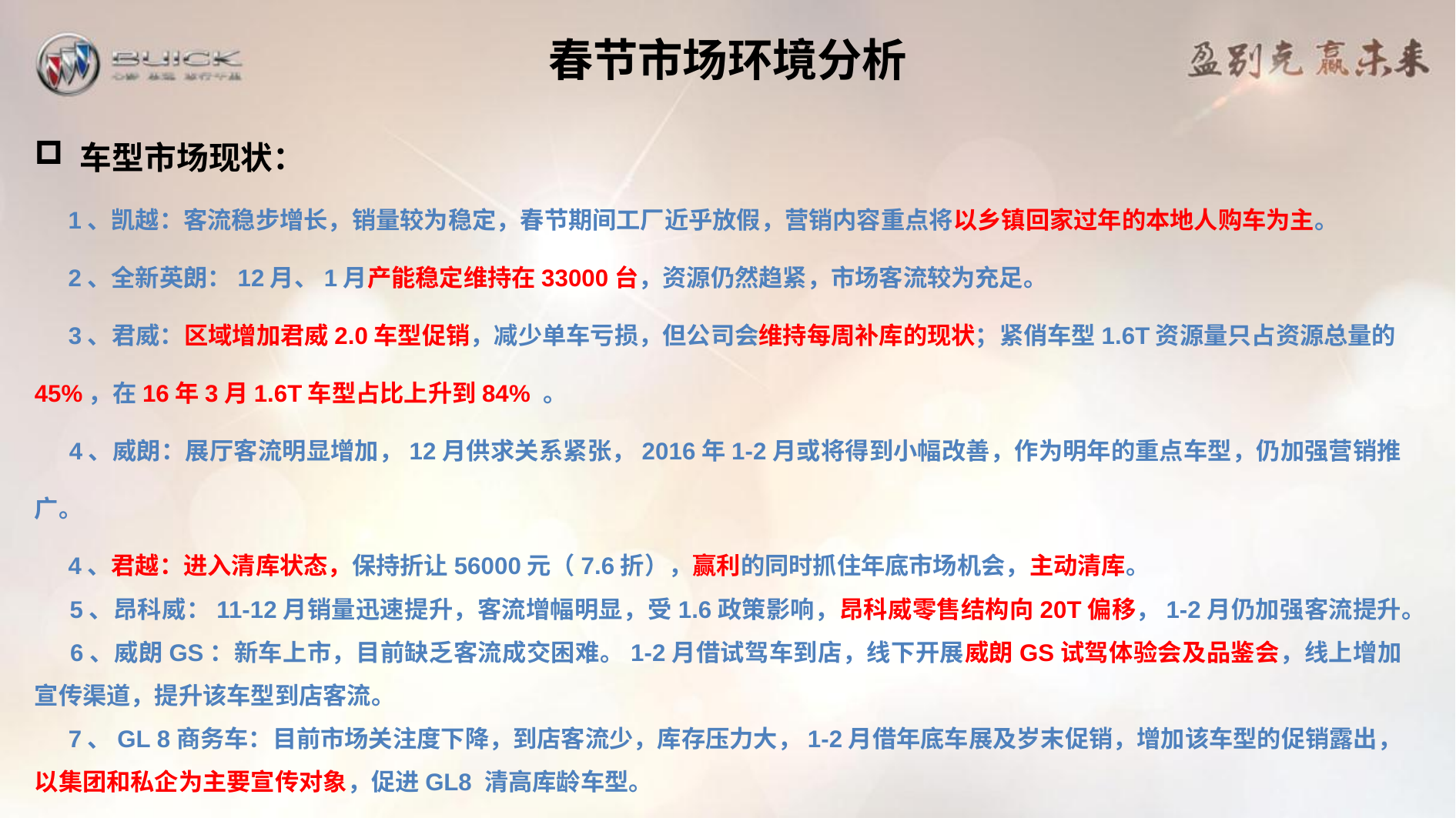

# 春节市场环境分析
车型市场现状：
     1、凯越：客流稳步增长，销量较为稳定，春节期间工厂近乎放假，营销内容重点将以乡镇回家过年的本地人购车为主。
     2、全新英朗：12月、1月产能稳定维持在33000台，资源仍然趋紧，市场客流较为充足。
     3、君威：区域增加君威2.0车型促销，减少单车亏损，但公司会维持每周补库的现状；紧俏车型1.6T资源量只占资源总量的45%，在16年3月1.6T车型占比上升到84% 。
     4、威朗：展厅客流明显增加，12月供求关系紧张，2016年1-2月或将得到小幅改善，作为明年的重点车型，仍加强营销推广。
     4、君越：进入清库状态，保持折让56000元（7.6折），赢利的同时抓住年底市场机会，主动清库。
     5、昂科威：11-12月销量迅速提升，客流增幅明显，受1.6政策影响，昂科威零售结构向20T偏移，1-2月仍加强客流提升。
     6、威朗GS：新车上市，目前缺乏客流成交困难。1-2月借试驾车到店，线下开展威朗GS试驾体验会及品鉴会，线上增加宣传渠道，提升该车型到店客流。
     7、GL 8商务车：目前市场关注度下降，到店客流少，库存压力大，1-2月借年底车展及岁末促销，增加该车型的促销露出，以集团和私企为主要宣传对象，促进GL8 清高库龄车型。